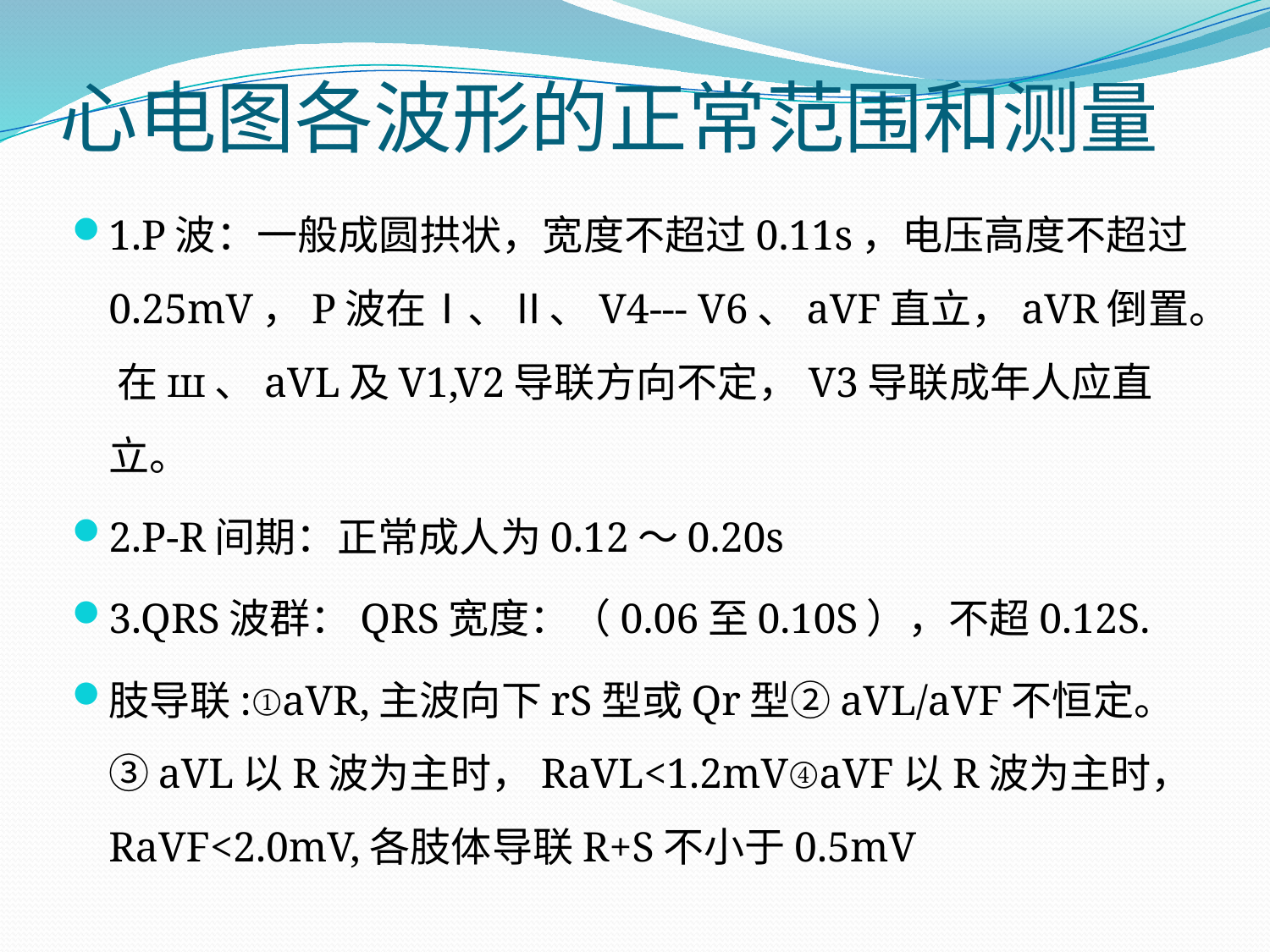

# 心电图各波形的正常范围和测量
1.P波：一般成圆拱状，宽度不超过0.11s，电压高度不超过0.25mV，P波在Ⅰ、Ⅱ、V4--- V6、aVF直立，aVR倒置。 在ш、aVL及V1,V2导联方向不定，V3导联成年人应直立。
2.P-R间期：正常成人为0.12～0.20s
3.QRS波群：QRS宽度：（0.06至0.10S），不超0.12S.
肢导联:①aVR,主波向下rS型或Qr型②aVL/aVF不恒定。③aVL以R波为主时，RaVL<1.2mV④aVF以R波为主时，RaVF<2.0mV,各肢体导联R+S不小于0.5mV